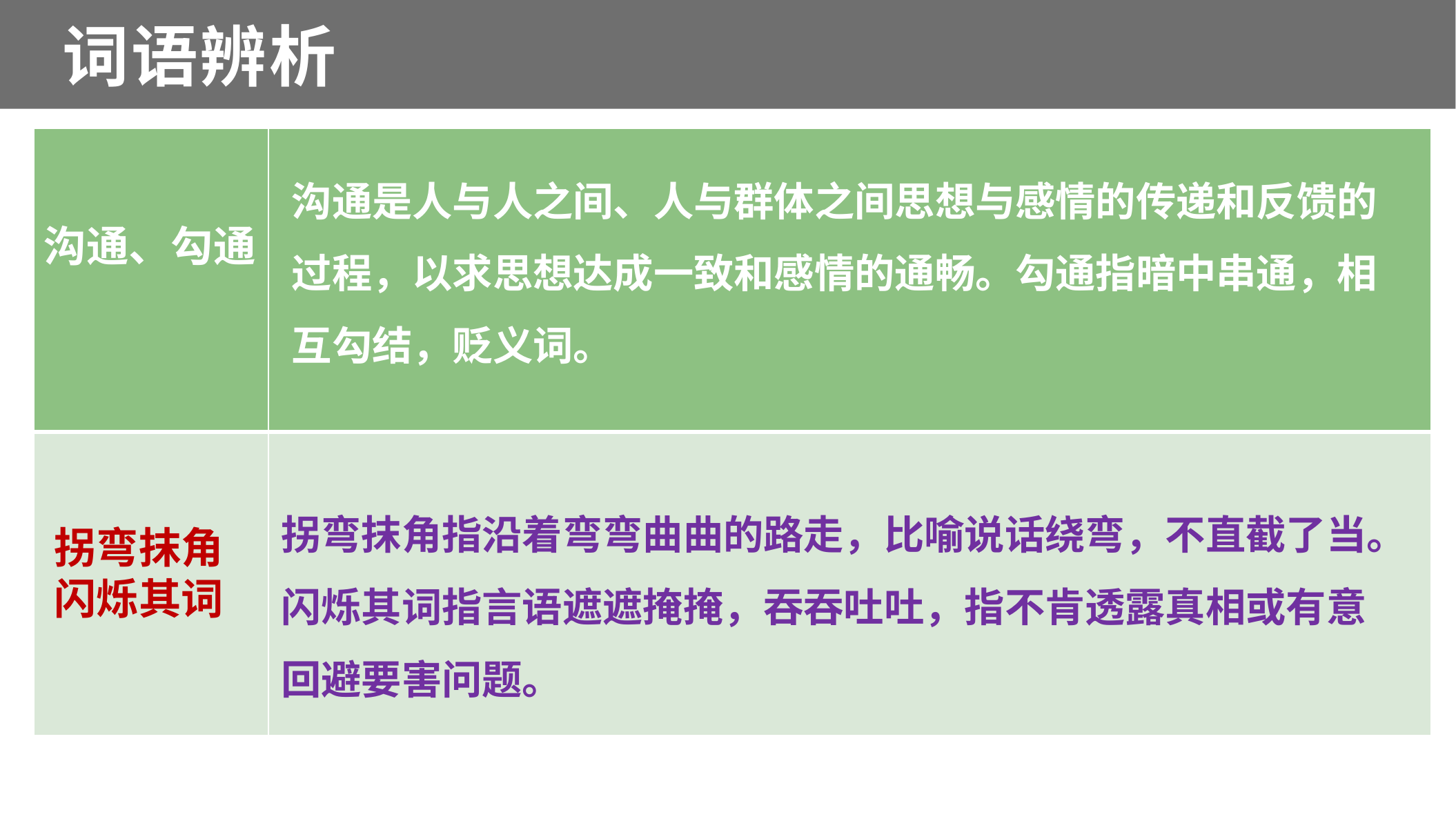

词语辨析
|  |  |
| --- | --- |
|  |  |
沟通是人与人之间、人与群体之间思想与感情的传递和反馈的过程，以求思想达成一致和感情的通畅。勾通指暗中串通，相互勾结，贬义词。
沟通、勾通
拐弯抹角指沿着弯弯曲曲的路走，比喻说话绕弯，不直截了当。闪烁其词指言语遮遮掩掩，吞吞吐吐，指不肯透露真相或有意回避要害问题。
拐弯抹角闪烁其词